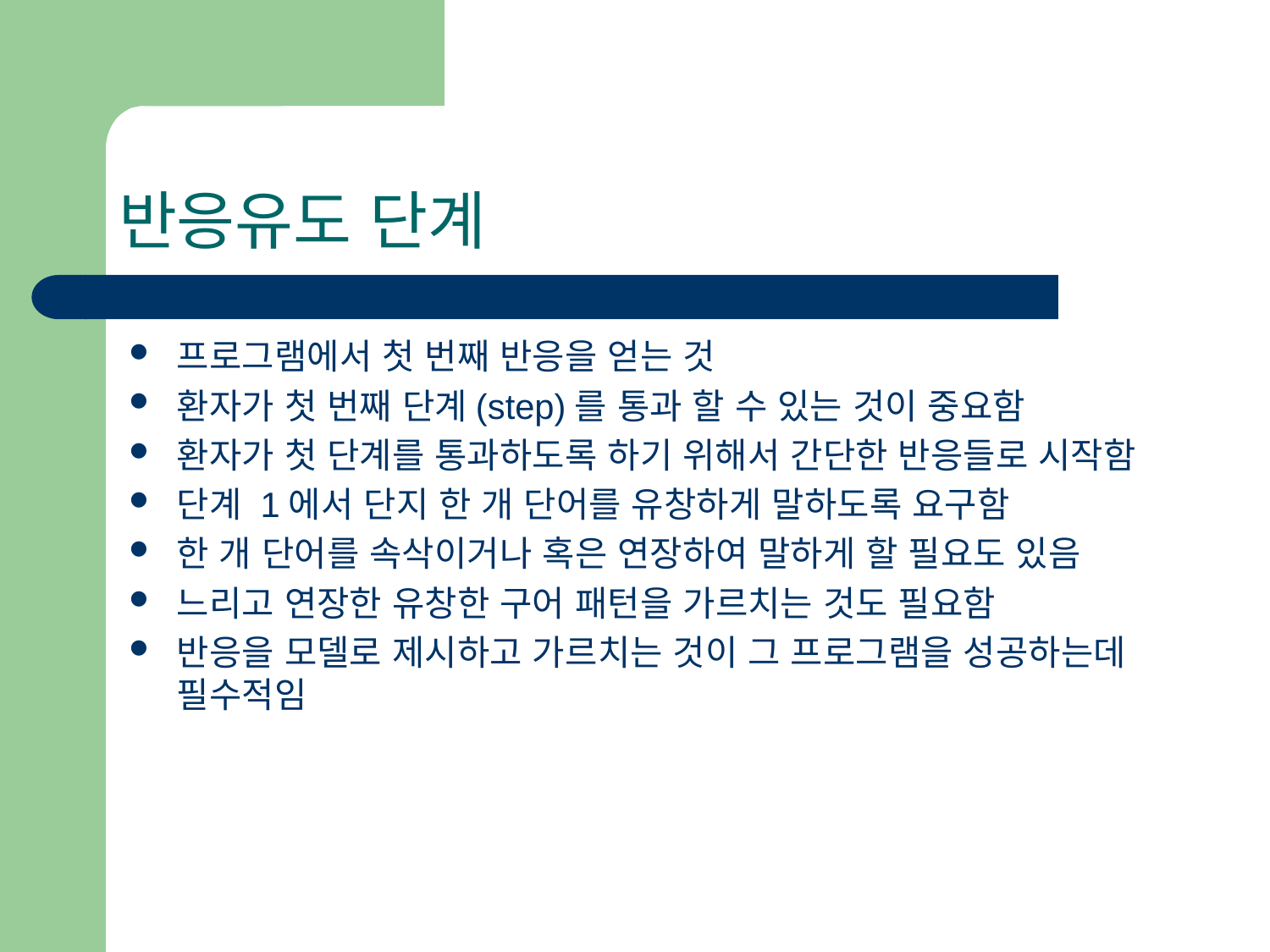

# 반응유도 단계
프로그램에서 첫 번째 반응을 얻는 것
환자가 첫 번째 단계(step)를 통과 할 수 있는 것이 중요함
환자가 첫 단계를 통과하도록 하기 위해서 간단한 반응들로 시작함
단계 1에서 단지 한 개 단어를 유창하게 말하도록 요구함
한 개 단어를 속삭이거나 혹은 연장하여 말하게 할 필요도 있음
느리고 연장한 유창한 구어 패턴을 가르치는 것도 필요함
반응을 모델로 제시하고 가르치는 것이 그 프로그램을 성공하는데 필수적임